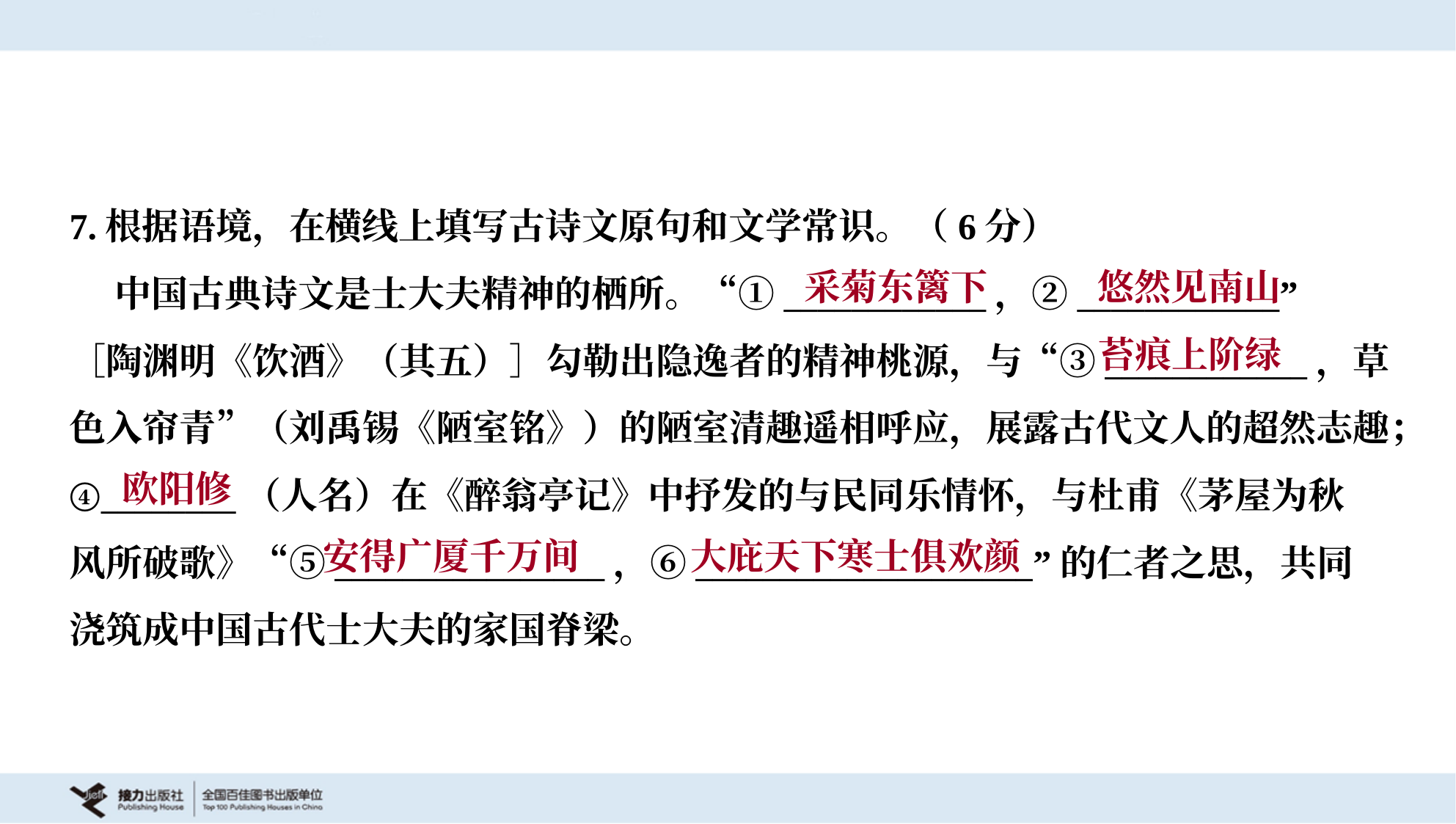

7.根据语境，在横线上填写古诗文原句和文学常识。（6分）
    中国古典诗文是士大夫精神的栖所。“①____________，②____________”
［陶渊明《饮酒》（其五）］勾勒出隐逸者的精神桃源，与“③____________，草
色入帘青”（刘禹锡《陋室铭》）的陋室清趣遥相呼应，展露古代文人的超然志趣；
④________（人名）在《醉翁亭记》中抒发的与民同乐情怀，与杜甫《茅屋为秋
风所破歌》“⑤________________，⑥____________________”的仁者之思，共同
浇筑成中国古代士大夫的家国脊梁。
采菊东篱下
悠然见南山
苔痕上阶绿
欧阳修
安得广厦千万间
大庇天下寒士俱欢颜